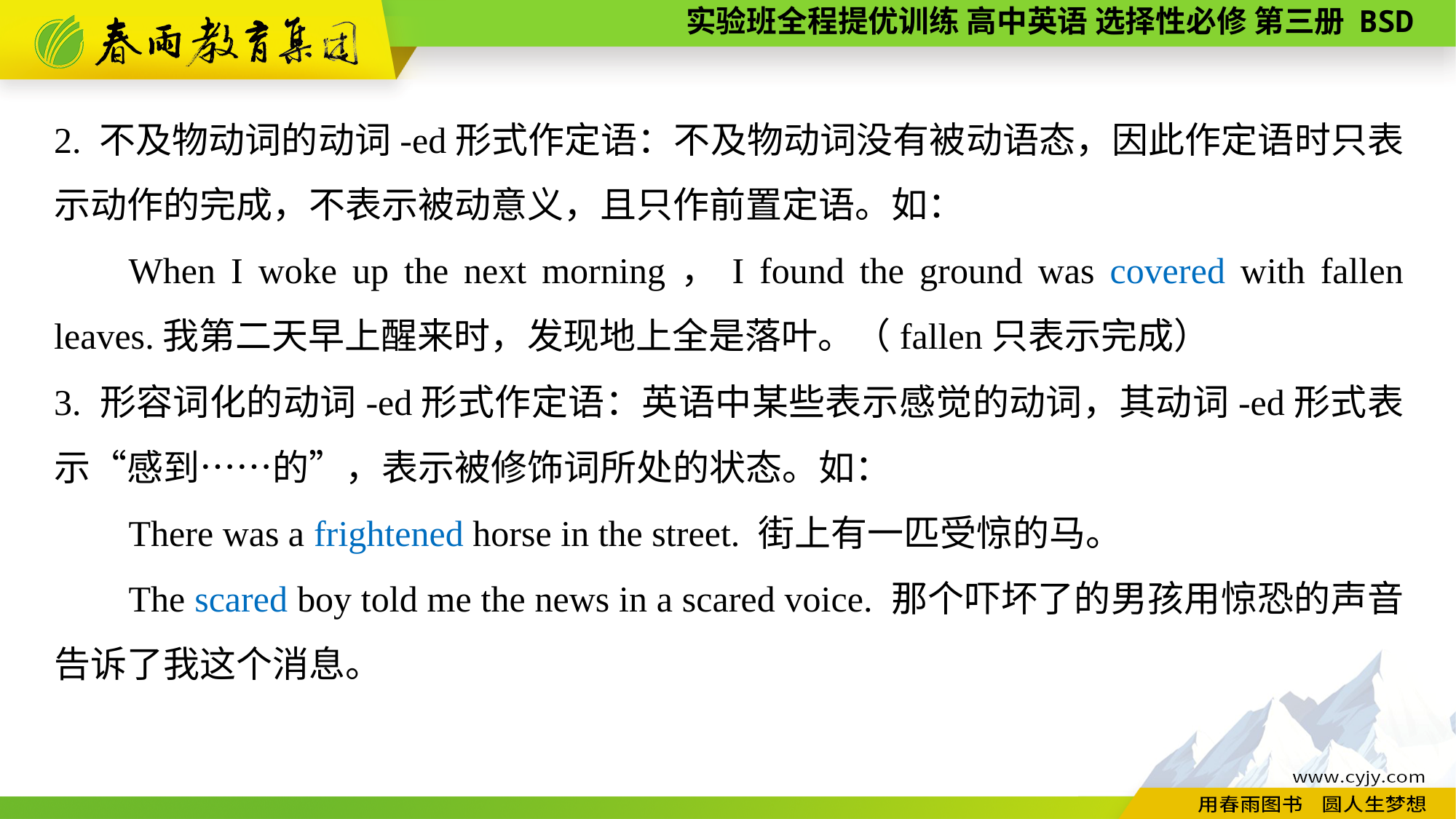

2. 不及物动词的动词-ed形式作定语：不及物动词没有被动语态，因此作定语时只表示动作的完成，不表示被动意义，且只作前置定语。如：
When I woke up the next morning，I found the ground was covered with fallen leaves.我第二天早上醒来时，发现地上全是落叶。（fallen只表示完成）
3. 形容词化的动词-ed形式作定语：英语中某些表示感觉的动词，其动词-ed形式表示“感到……的”，表示被修饰词所处的状态。如：
There was a frightened horse in the street. 街上有一匹受惊的马。
The scared boy told me the news in a scared voice. 那个吓坏了的男孩用惊恐的声音告诉了我这个消息。